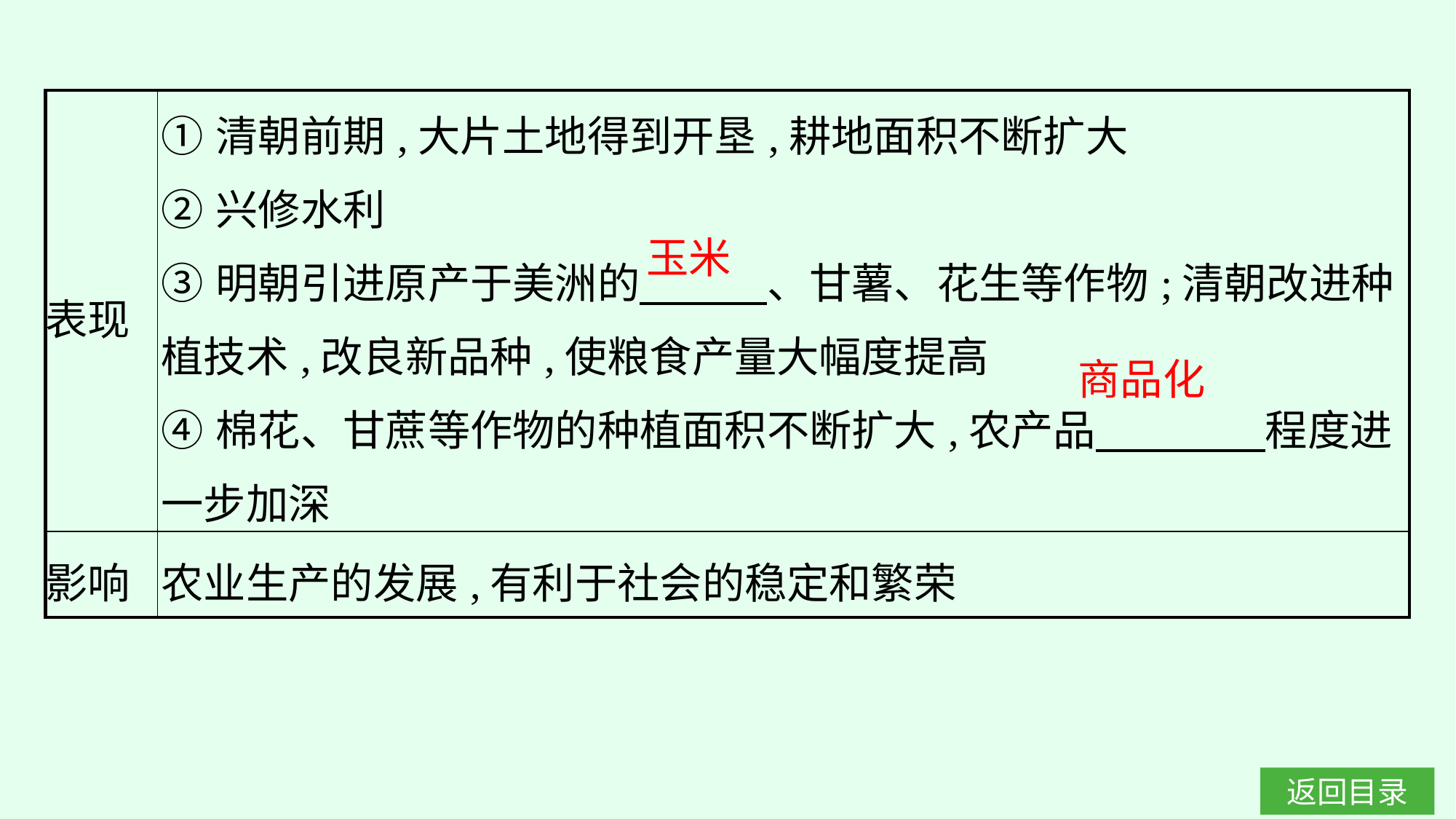

| 表现 | ①清朝前期,大片土地得到开垦,耕地面积不断扩大 ②兴修水利 ③明朝引进原产于美洲的　　　、甘薯、花生等作物;清朝改进种植技术,改良新品种,使粮食产量大幅度提高  ④棉花、甘蔗等作物的种植面积不断扩大,农产品　　　　程度进一步加深 |
| --- | --- |
| 影响 | 农业生产的发展,有利于社会的稳定和繁荣 |
玉米
商品化